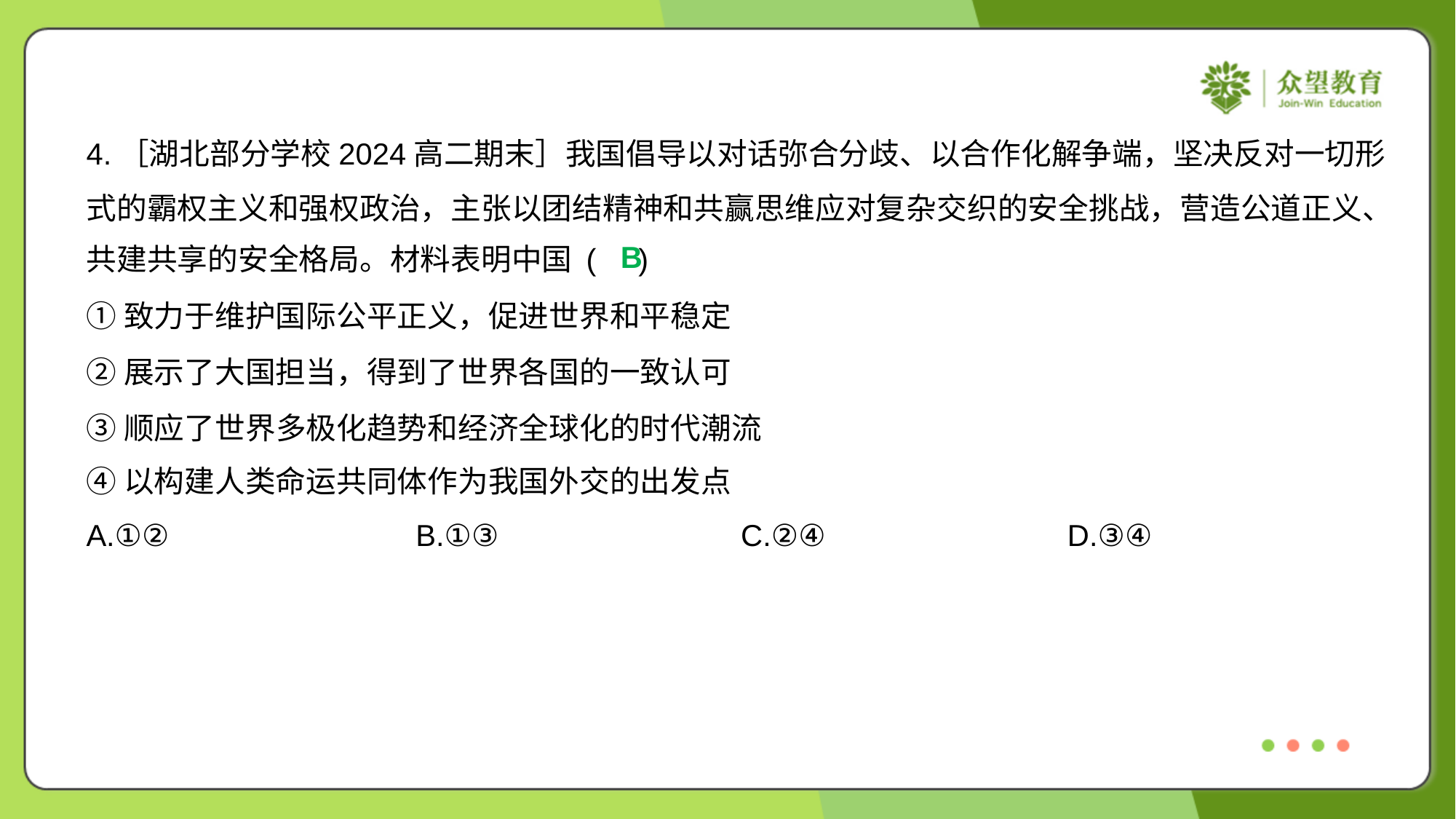

4.［湖北部分学校2024高二期末］我国倡导以对话弥合分歧、以合作化解争端，坚决反对一切形
式的霸权主义和强权政治，主张以团结精神和共赢思维应对复杂交织的安全挑战，营造公道正义、
共建共享的安全格局。材料表明中国 (     )
B
①致力于维护国际公平正义，促进世界和平稳定
②展示了大国担当，得到了世界各国的一致认可
③顺应了世界多极化趋势和经济全球化的时代潮流
④以构建人类命运共同体作为我国外交的出发点
A.①②	B.①③	C.②④	D.③④